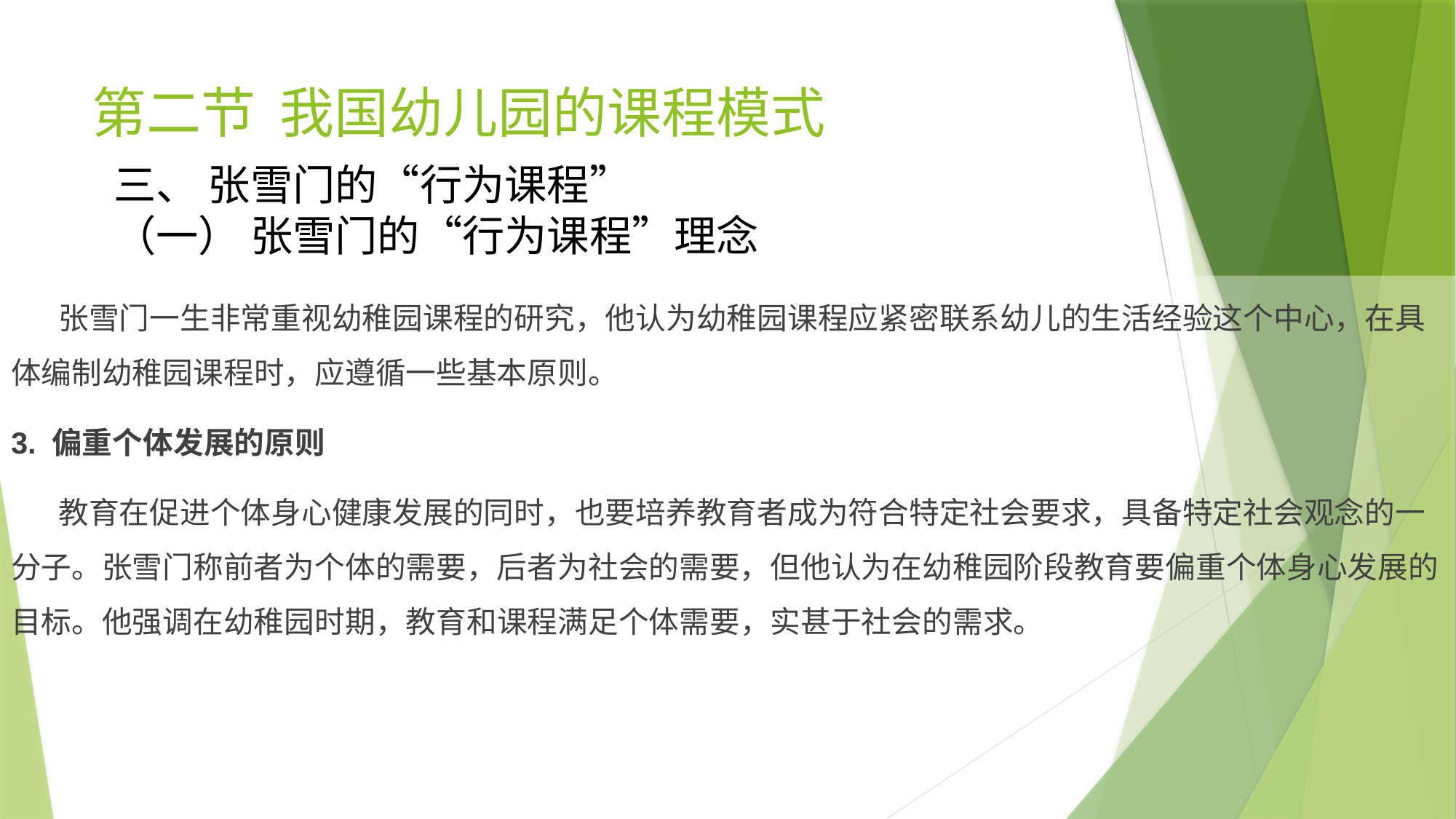

# 第二节  我国幼儿园的课程模式
三、 张雪门的“行为课程”
（一） 张雪门的“行为课程”理念

      张雪门一生非常重视幼稚园课程的研究，他认为幼稚园课程应紧密联系幼儿的生活经验这个中心，在具体编制幼稚园课程时，应遵循一些基本原则。
3. 偏重个体发展的原则
      教育在促进个体身心健康发展的同时，也要培养教育者成为符合特定社会要求，具备特定社会观念的一分子。张雪门称前者为个体的需要，后者为社会的需要，但他认为在幼稚园阶段教育要偏重个体身心发展的目标。他强调在幼稚园时期，教育和课程满足个体需要，实甚于社会的需求。